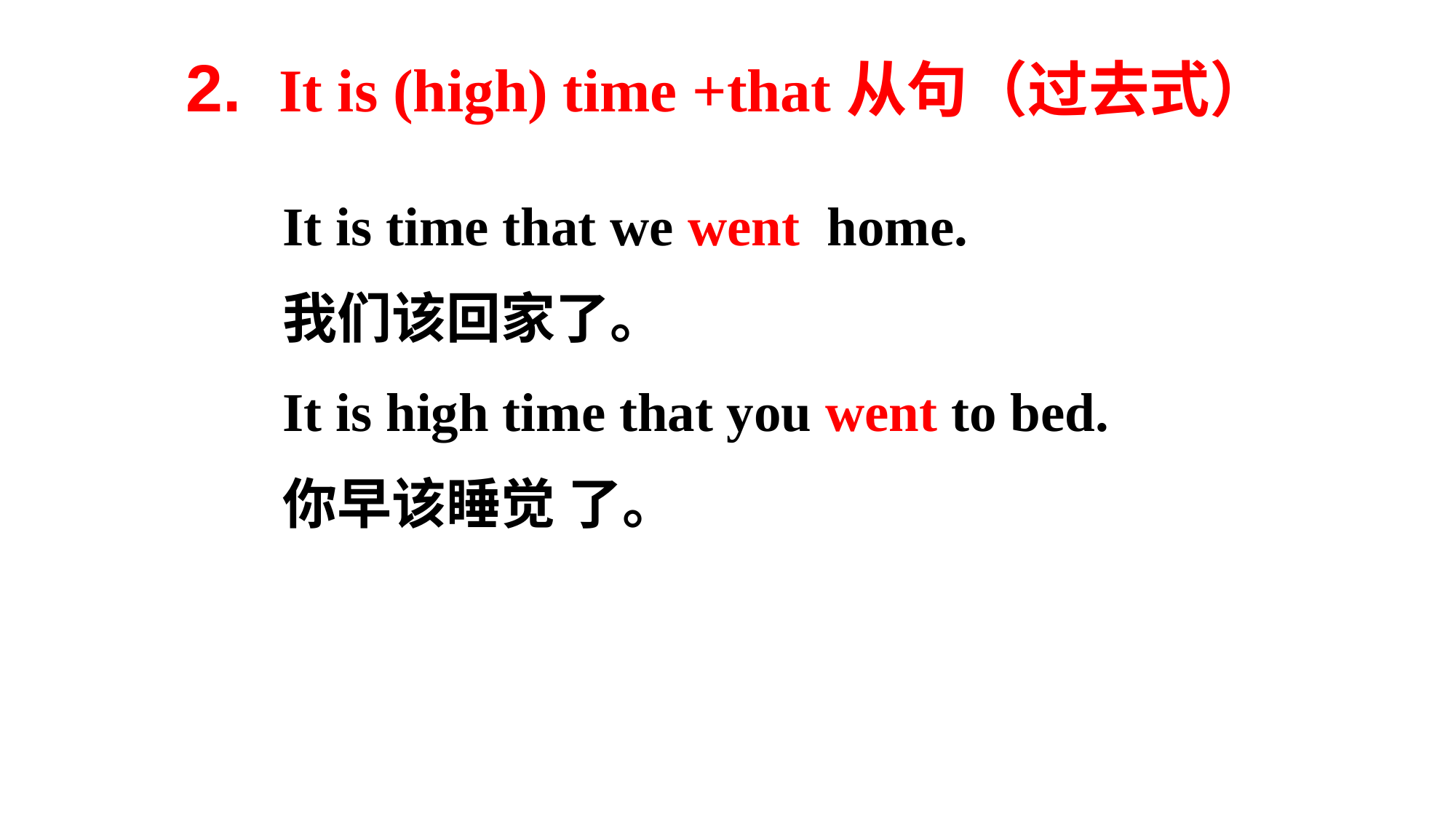

2.  It is (high) time +that从句（过去式）
It is time that we went  home.
我们该回家了。
It is high time that you went to bed.
你早该睡觉 了。